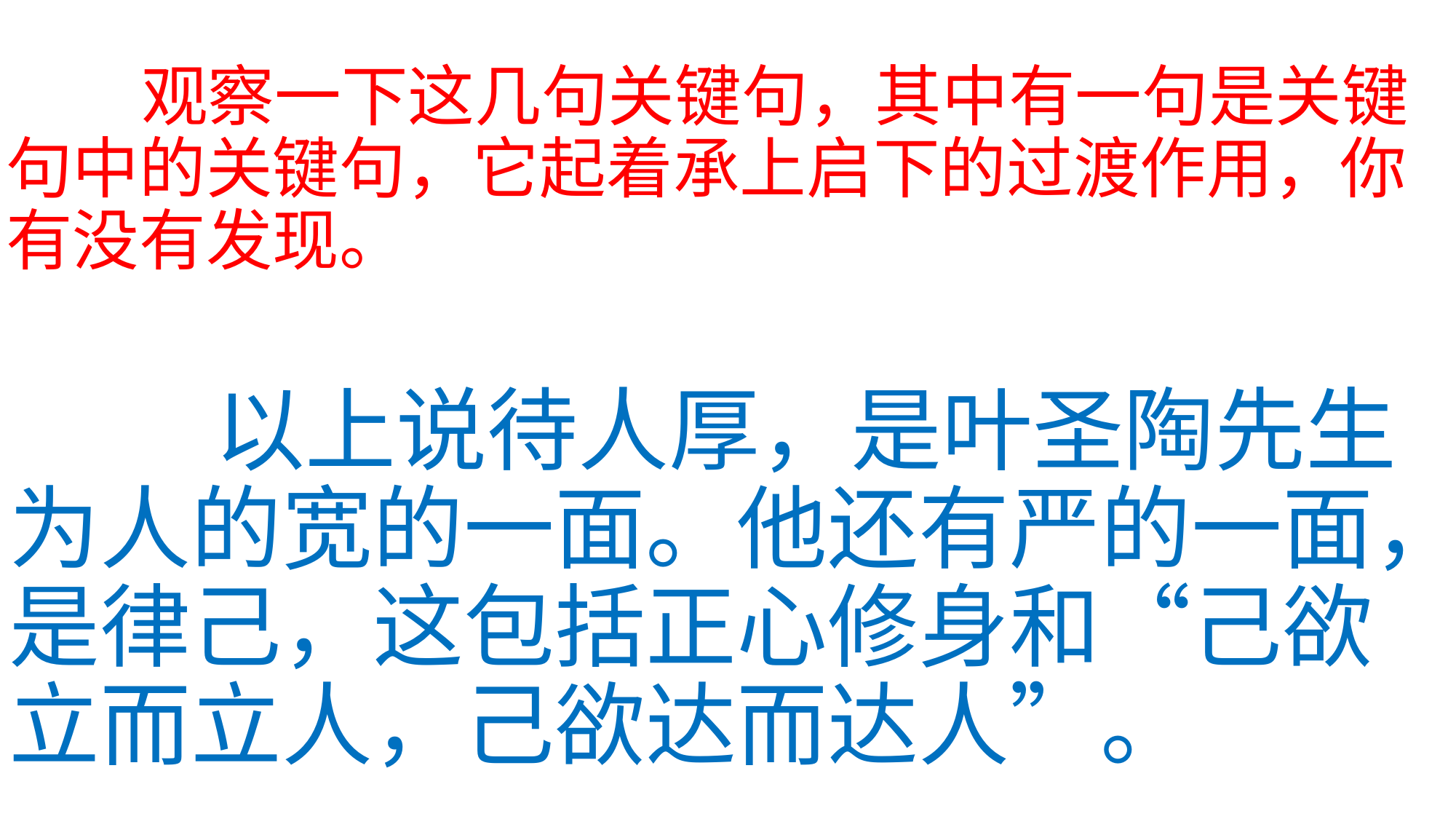

# 观察一下这几句关键句，其中有一句是关键句中的关键句，它起着承上启下的过渡作用，你有没有发现。
         以上说待人厚，是叶圣陶先生为人的宽的一面。他还有严的一面，是律己，这包括正心修身和“己欲立而立人，己欲达而达人”。